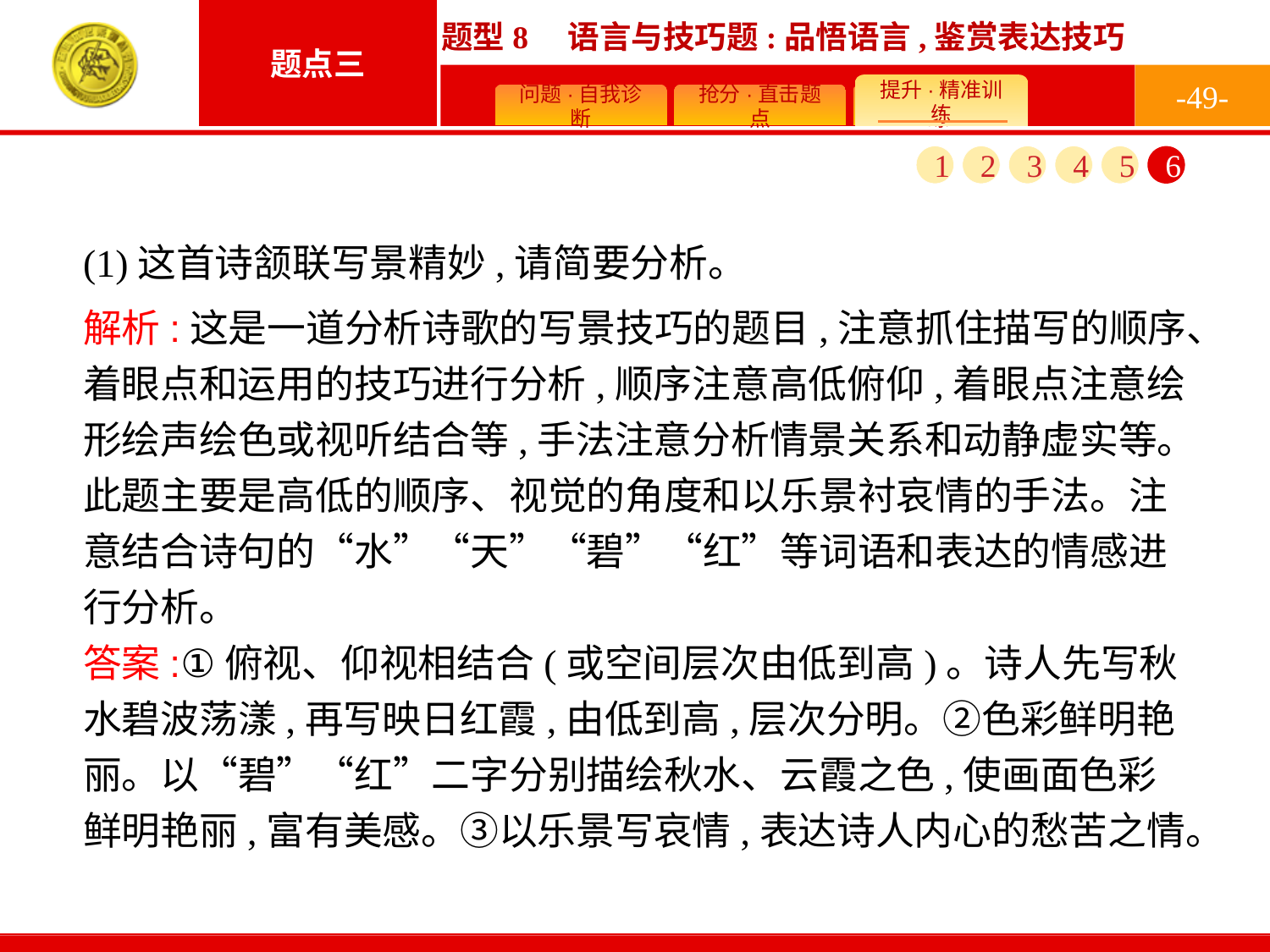

-49-
1
2
3
4
5
6
(1)这首诗颔联写景精妙,请简要分析。
解析:这是一道分析诗歌的写景技巧的题目,注意抓住描写的顺序、着眼点和运用的技巧进行分析,顺序注意高低俯仰,着眼点注意绘形绘声绘色或视听结合等,手法注意分析情景关系和动静虚实等。此题主要是高低的顺序、视觉的角度和以乐景衬哀情的手法。注意结合诗句的“水”“天”“碧”“红”等词语和表达的情感进行分析。
答案:①俯视、仰视相结合(或空间层次由低到高)。诗人先写秋水碧波荡漾,再写映日红霞,由低到高,层次分明。②色彩鲜明艳丽。以“碧”“红”二字分别描绘秋水、云霞之色,使画面色彩鲜明艳丽,富有美感。③以乐景写哀情,表达诗人内心的愁苦之情。